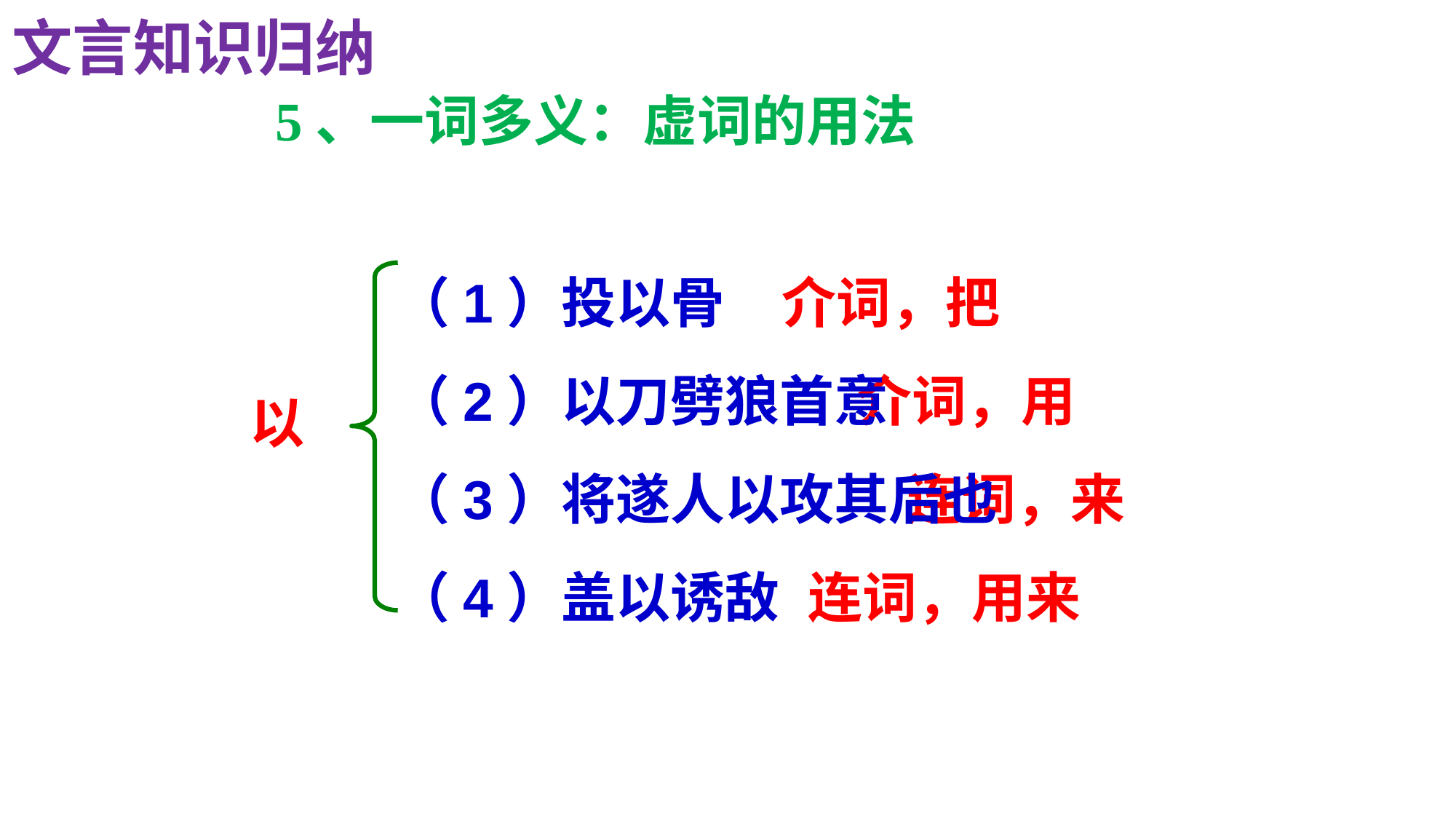

文言知识归纳
5、一词多义：虚词的用法
（1）投以骨
（2）以刀劈狼首意
（3）将遂人以攻其后也
（4）盖以诱敌

介词，把
     介词，用
         连词，来
 连词，用来

以